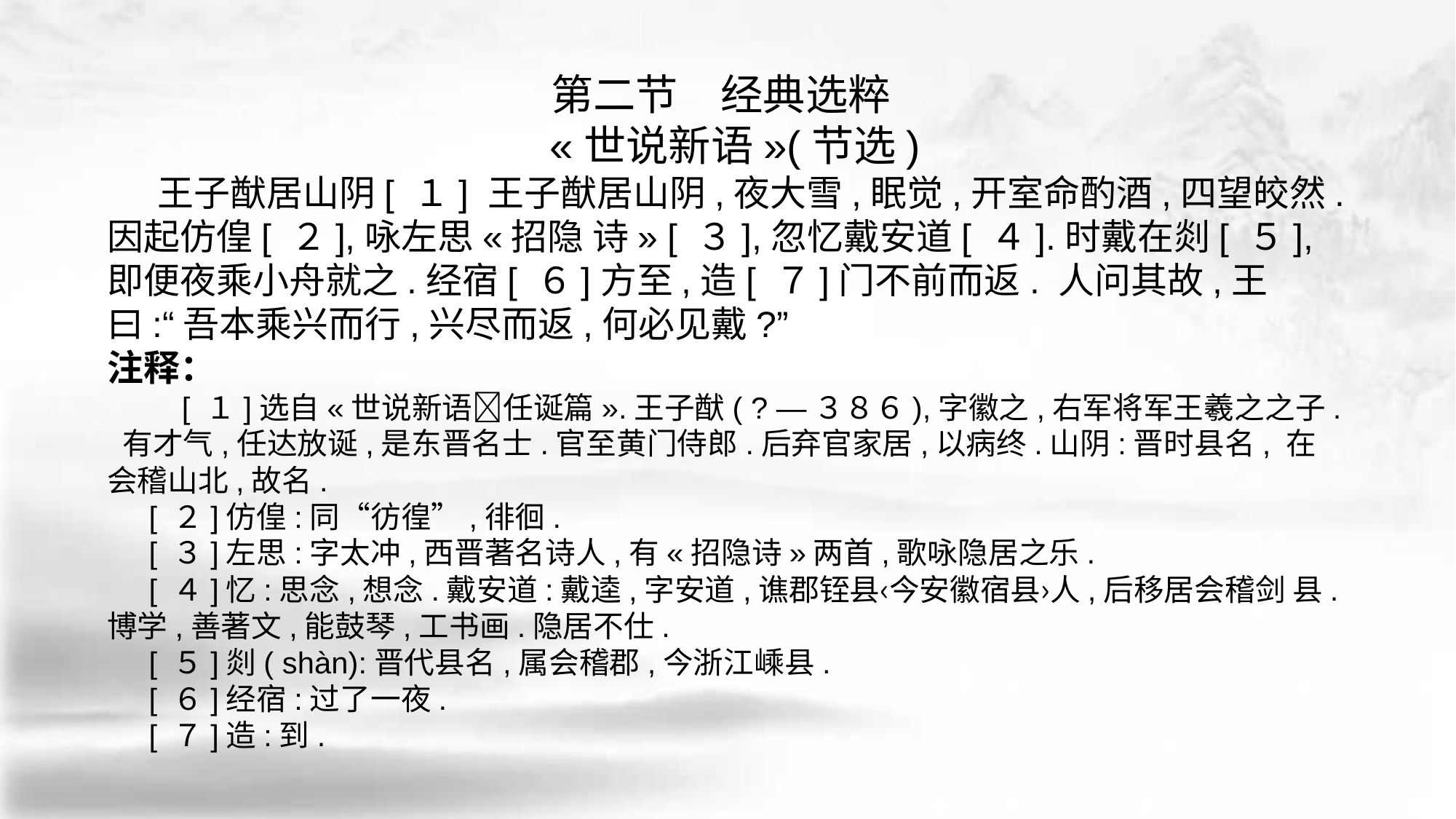

第二节　经典选粹
　«世说新语»(节选)
      王子猷居山阴[ １] 王子猷居山阴,夜大雪,眠觉,开室命酌酒,四望皎然.因起仿偟[ ２],咏左思«招隐 诗» [ ３],忽忆戴安道[ ４].时戴在剡[ ５],即便夜乘小舟就之.经宿[ ６]方至,造[ ７]门不前而返. 人问其故,王曰:“吾本乘兴而行,兴尽而返,何必见戴?”
注释：
　　 [ １]选自«世说新语􀅰任诞篇».王子猷( ? —３８６),字徽之,右军将军王羲之之子. 有才气,任达放诞,是东晋名士.官至黄门侍郎.后弃官家居,以病终.山阴:晋时县名, 在会稽山北,故名.
     [ ２]仿偟:同“彷徨”,徘徊.
     [ ３]左思:字太冲,西晋著名诗人,有«招隐诗»两首,歌咏隐居之乐.
     [ ４]忆:思念,想念.戴安道:戴逵,字安道,谯郡铚县‹今安徽宿县›人,后移居会稽剑 县.博学,善著文,能鼓琴,工书画.隐居不仕.
     [ ５]剡( shàn):晋代县名,属会稽郡,今浙江嵊县.
     [ ６]经宿:过了一夜.
     [ ７]造:到.